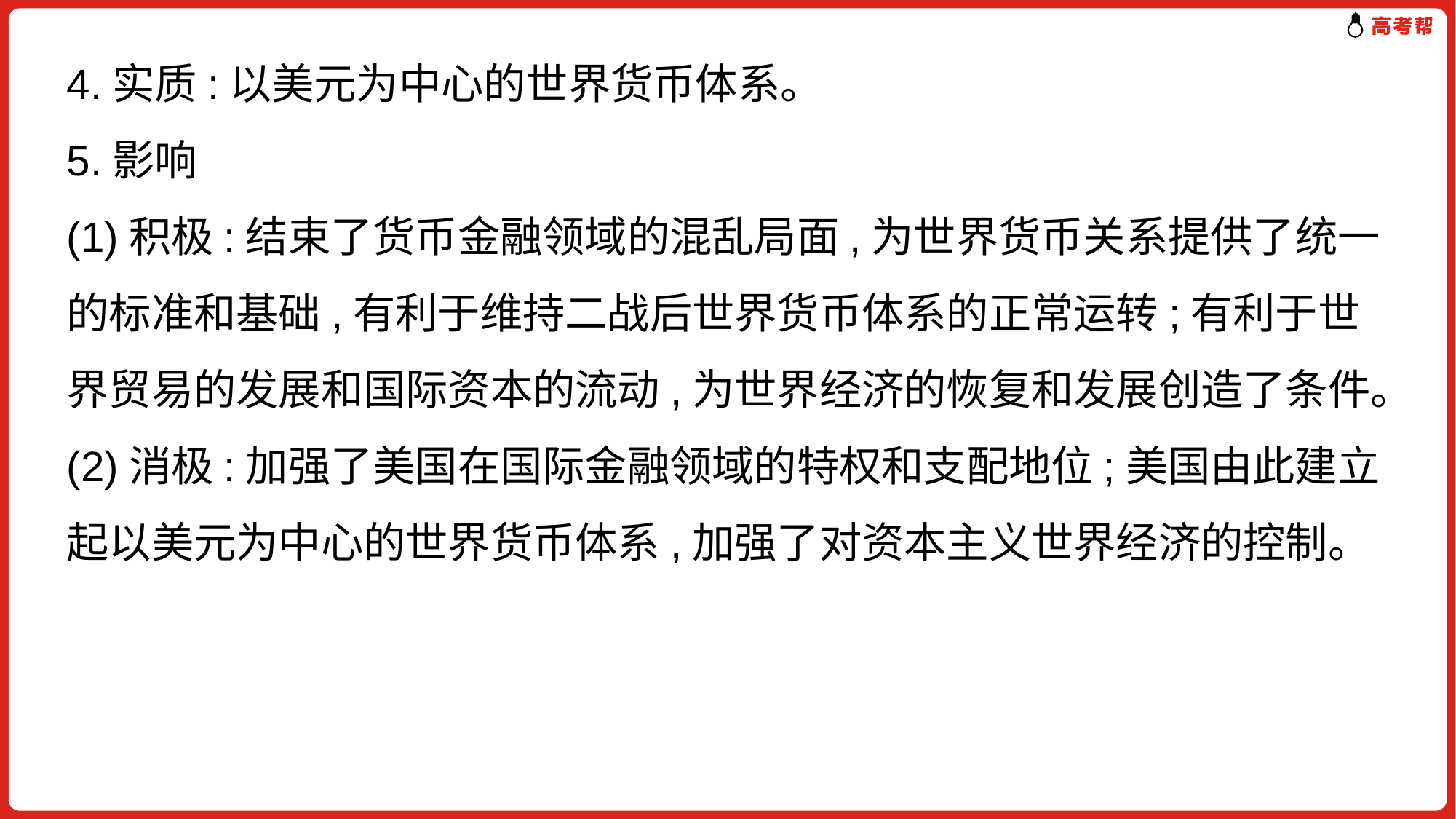

4.实质:以美元为中心的世界货币体系。
5.影响
(1)积极:结束了货币金融领域的混乱局面,为世界货币关系提供了统一的标准和基础,有利于维持二战后世界货币体系的正常运转;有利于世界贸易的发展和国际资本的流动,为世界经济的恢复和发展创造了条件。
(2)消极:加强了美国在国际金融领域的特权和支配地位;美国由此建立起以美元为中心的世界货币体系,加强了对资本主义世界经济的控制。